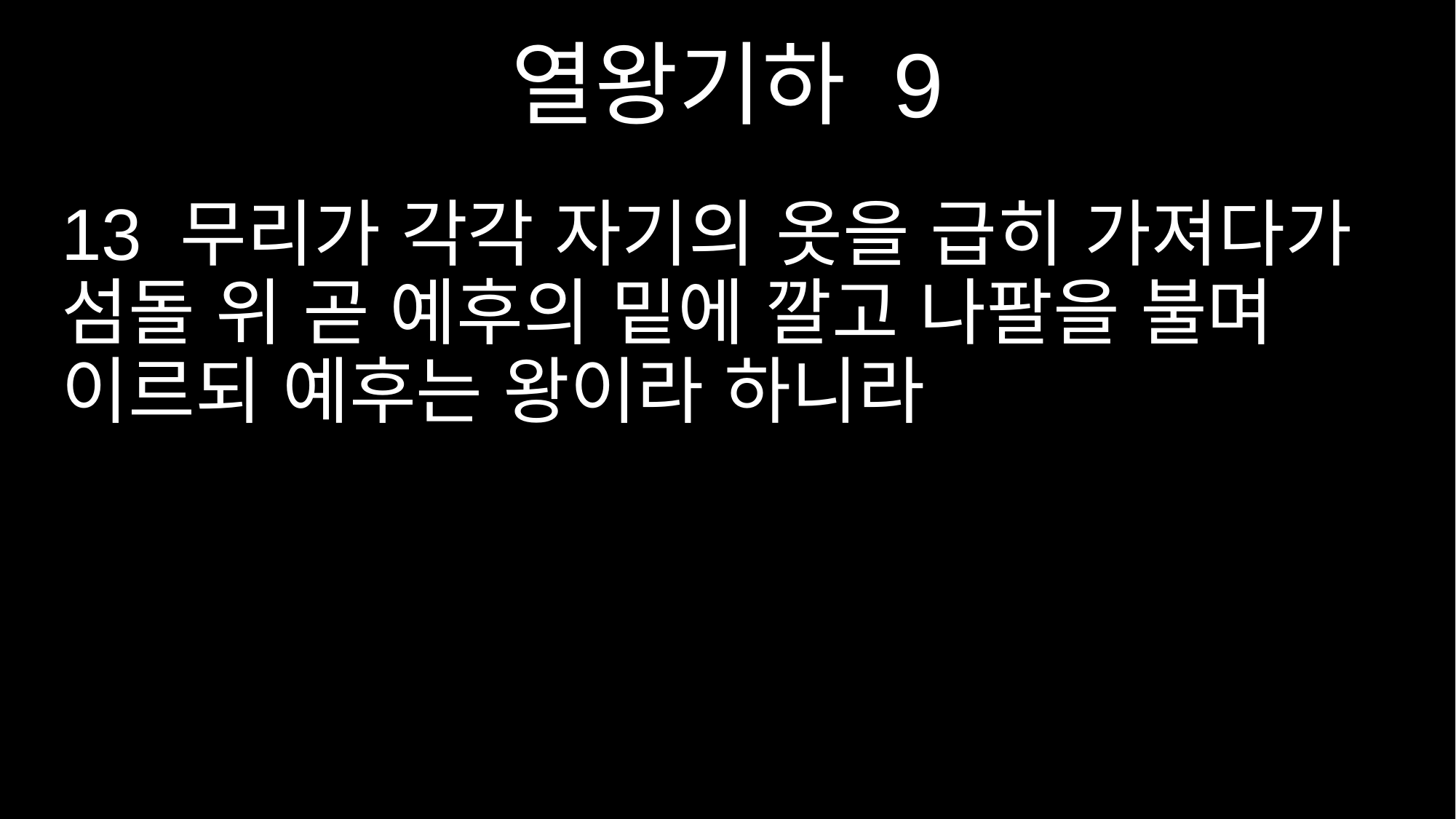

열왕기하 9
13 무리가 각각 자기의 옷을 급히 가져다가 섬돌 위 곧 예후의 밑에 깔고 나팔을 불며 이르되 예후는 왕이라 하니라